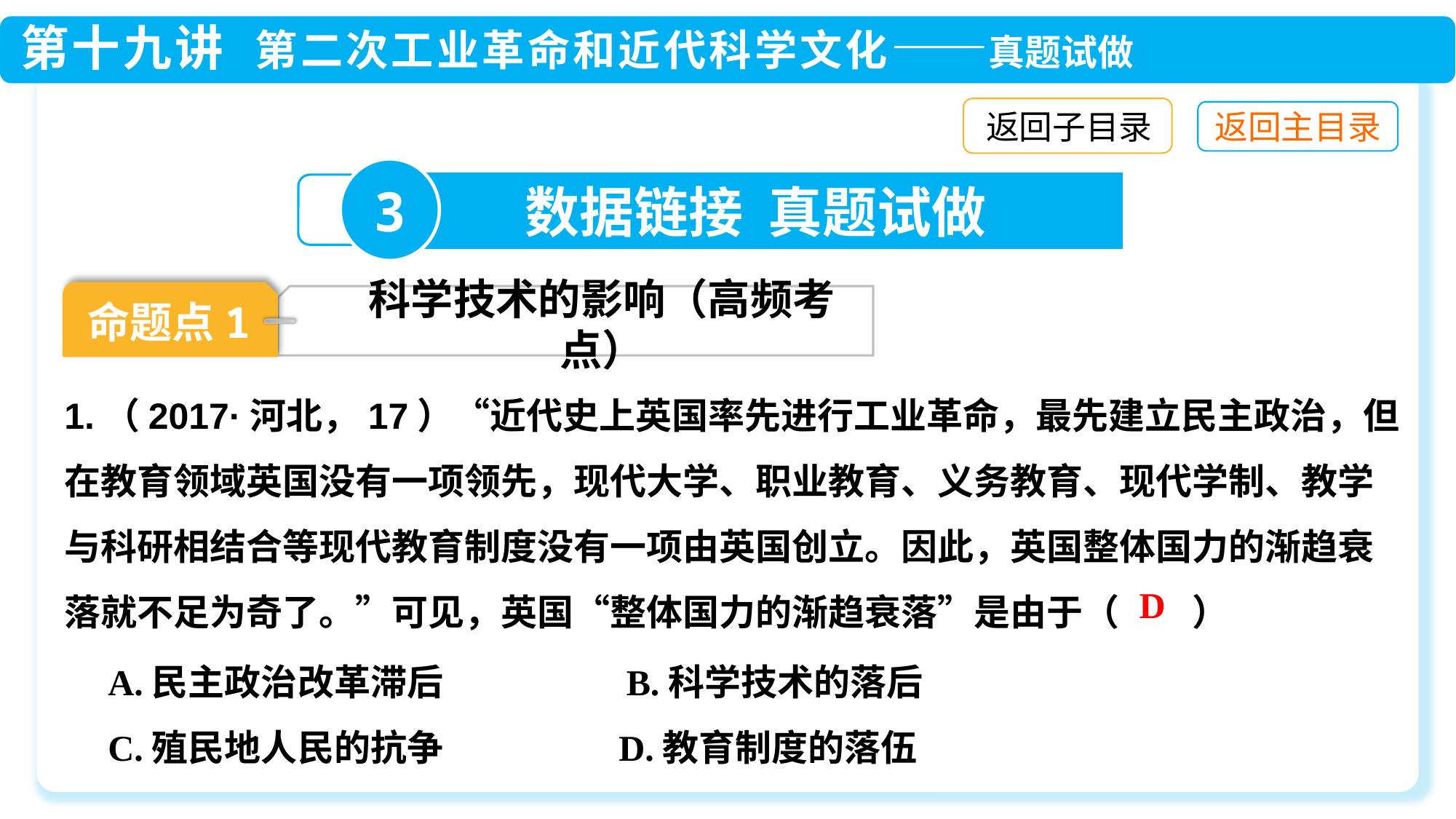

返回子目录

3
数据链接  真题试做

命题点1
科学技术的影响（高频考点）

1.（2017·河北，17）“近代史上英国率先进行工业革命，最先建立民主政治，但在教育领域英国没有一项领先，现代大学、职业教育、义务教育、现代学制、教学与科研相结合等现代教育制度没有一项由英国创立。因此，英国整体国力的渐趋衰落就不足为奇了。”可见，英国“整体国力的渐趋衰落”是由于（　　）
D
A.民主政治改革滞后　　        　B.科学技术的落后
C.殖民地人民的抗争	        D.教育制度的落伍